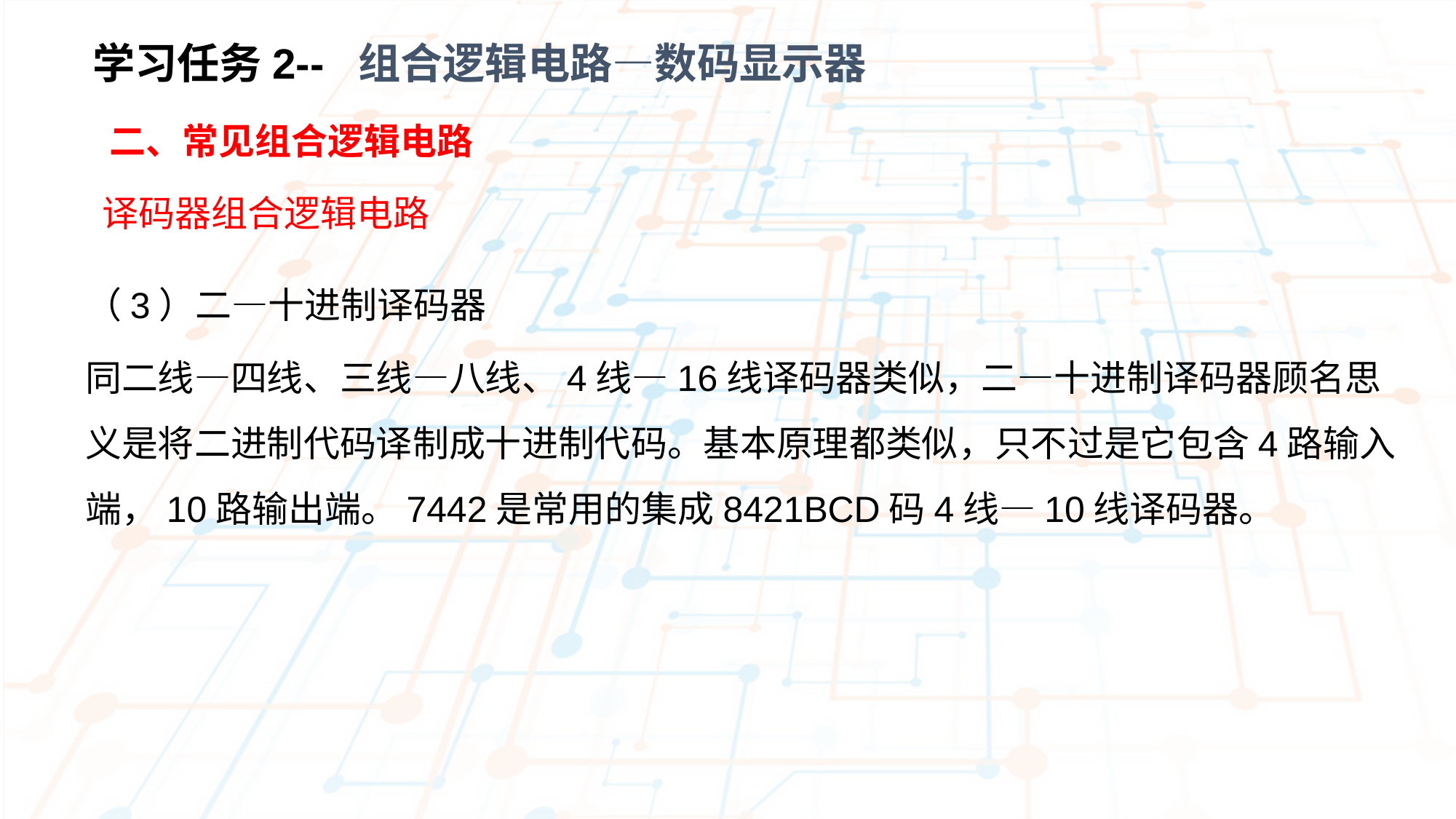

学习任务2--  组合逻辑电路—数码显示器
 二、常见组合逻辑电路

译码器组合逻辑电路
（3）二—十进制译码器
同二线—四线、三线—八线、4线—16线译码器类似，二—十进制译码器顾名思义是将二进制代码译制成十进制代码。基本原理都类似，只不过是它包含4路输入端，10路输出端。7442是常用的集成8421BCD码4线—10线译码器。